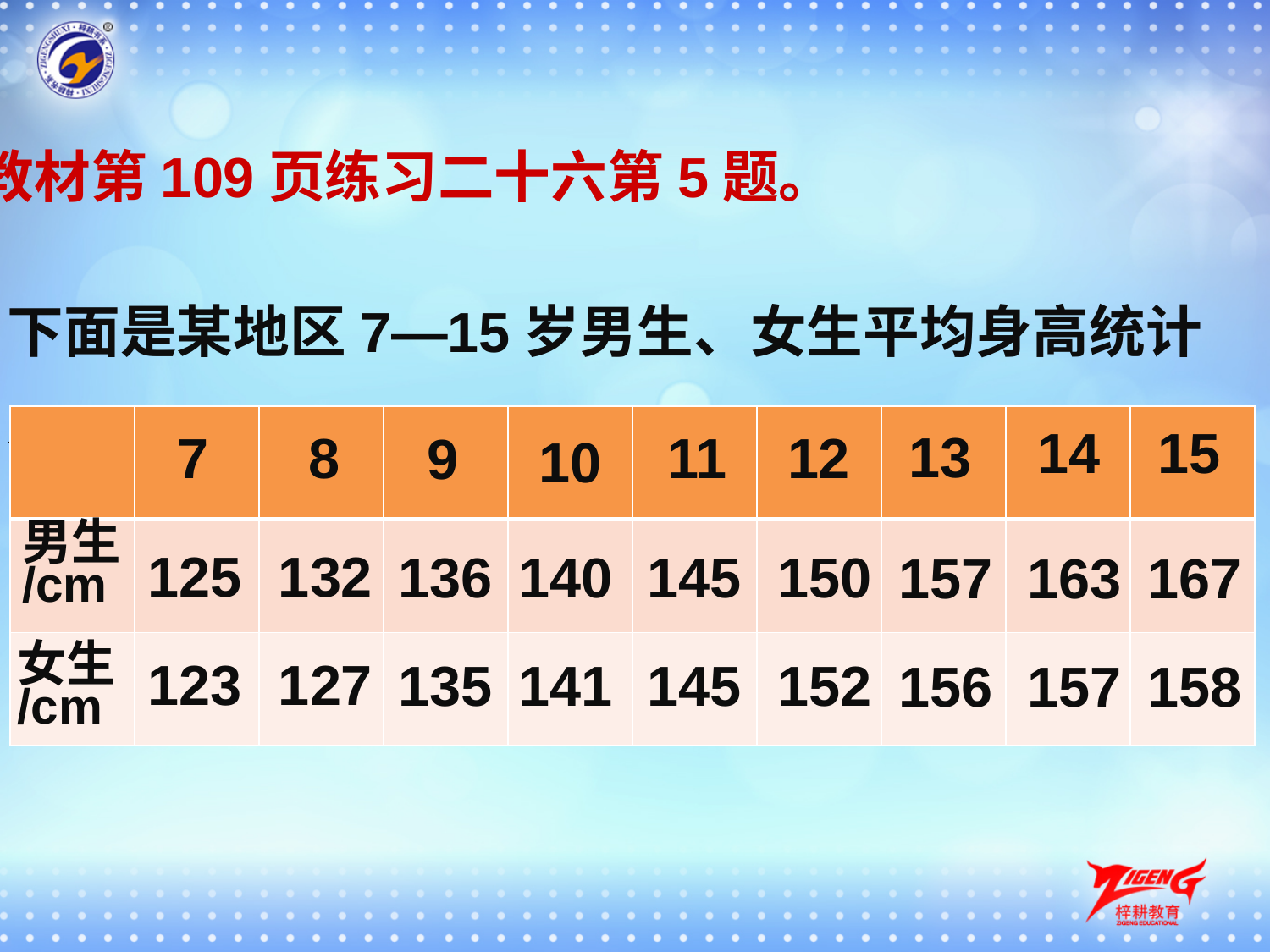

教材第109页练习二十六第5题。
下面是某地区7—15岁男生、女生平均身高统计表。
|  |  |  |  |  |  |  |  |  |  |
| --- | --- | --- | --- | --- | --- | --- | --- | --- | --- |
|  |  |  |  |  |  |  |  |  |  |
|  |  |  |  |  |  |  |  |  |  |
14
15
13
7
8
11
12
9
10
125
132
136
145
140
150
163
157
167
男生
/cm
123
127
135
145
141
152
157
156
158
女生
/cm